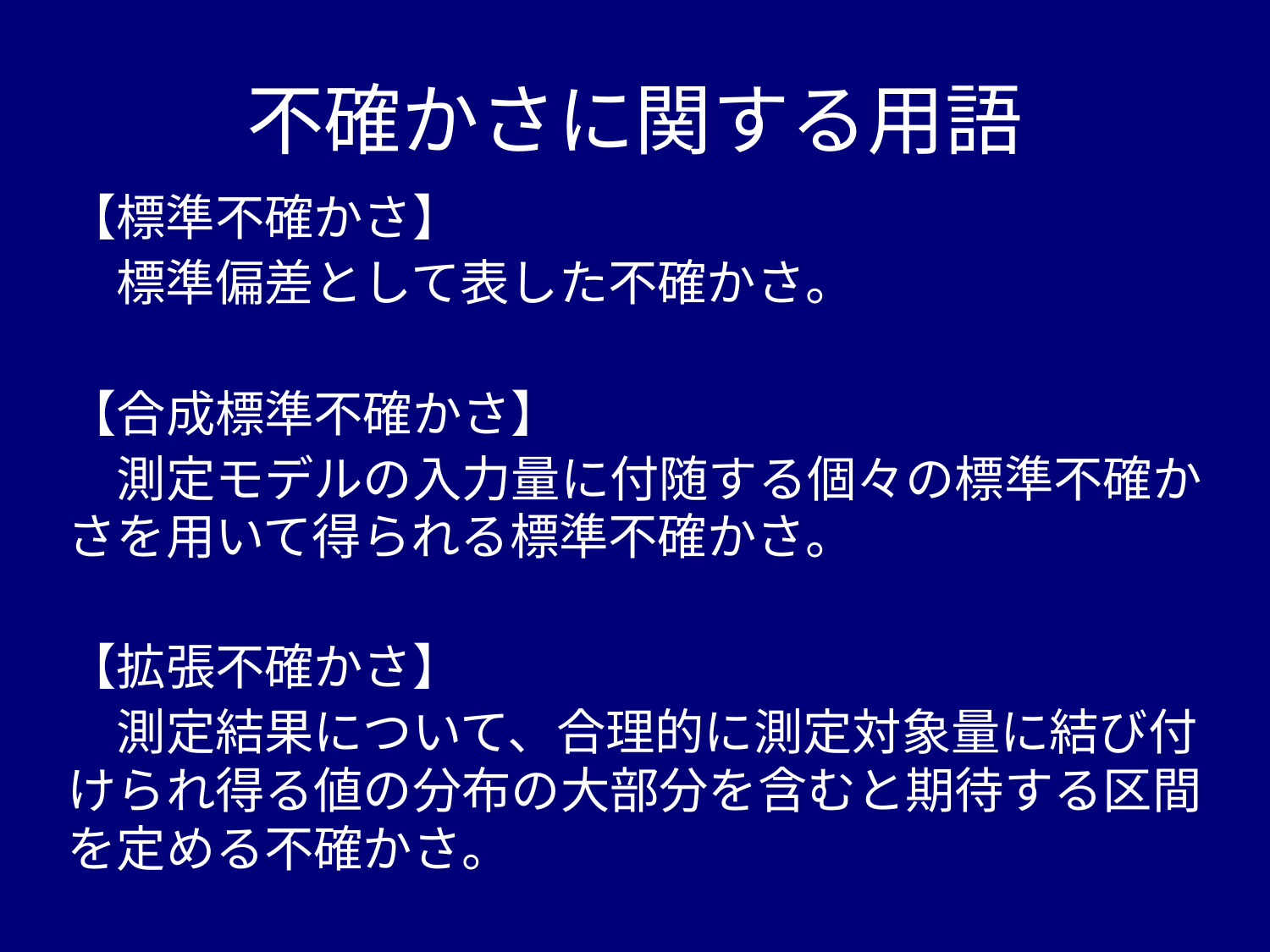

# 不確かさに関する用語
【標準不確かさ】
　標準偏差として表した不確かさ。

【合成標準不確かさ】
　測定モデルの入力量に付随する個々の標準不確かさを用いて得られる標準不確かさ。

【拡張不確かさ】
　測定結果について、合理的に測定対象量に結び付けられ得る値の分布の大部分を含むと期待する区間を定める不確かさ。